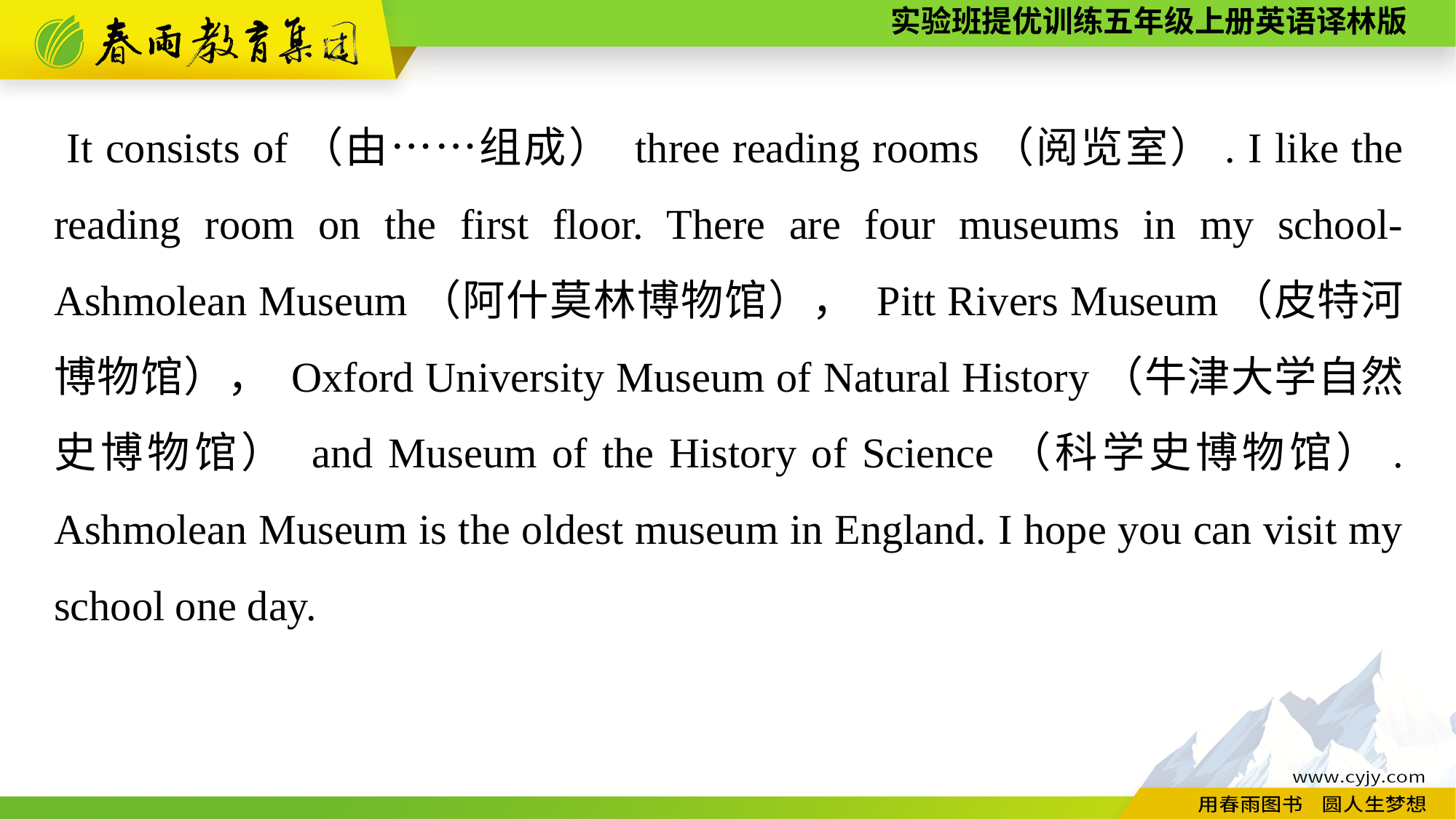

It consists of（由……组成） three reading rooms（阅览室）. I like the reading room on the first floor. There are four museums in my school-Ashmolean Museum（阿什莫林博物馆）， Pitt Rivers Museum（皮特河博物馆）， Oxford University Museum of Natural History（牛津大学自然史博物馆） and Museum of the History of Science（科学史博物馆）. Ashmolean Museum is the oldest museum in England. I hope you can visit my school one day.